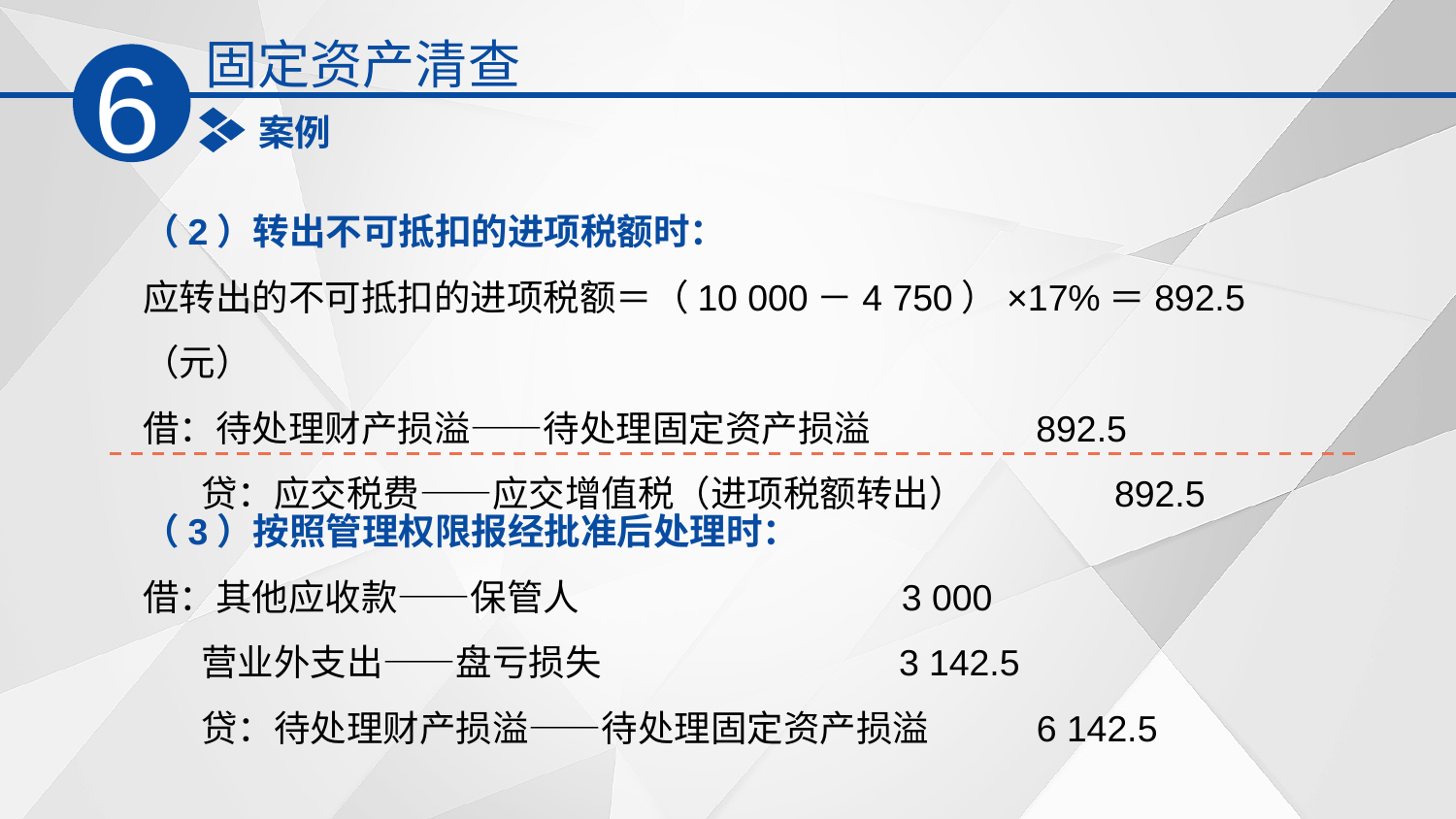

固定资产清查
6

案例

（2）转出不可抵扣的进项税额时：
应转出的不可抵扣的进项税额＝（10 000－4 750）×17%＝892.5（元）
借：待处理财产损溢——待处理固定资产损溢                   892.5
      贷：应交税费——应交增值税（进项税额转出）                 892.5
（3）按照管理权限报经批准后处理时：
借：其他应收款——保管人                                      3 000
      营业外支出——盘亏损失                                   3 142.5
      贷：待处理财产损溢——待处理固定资产损溢            6 142.5